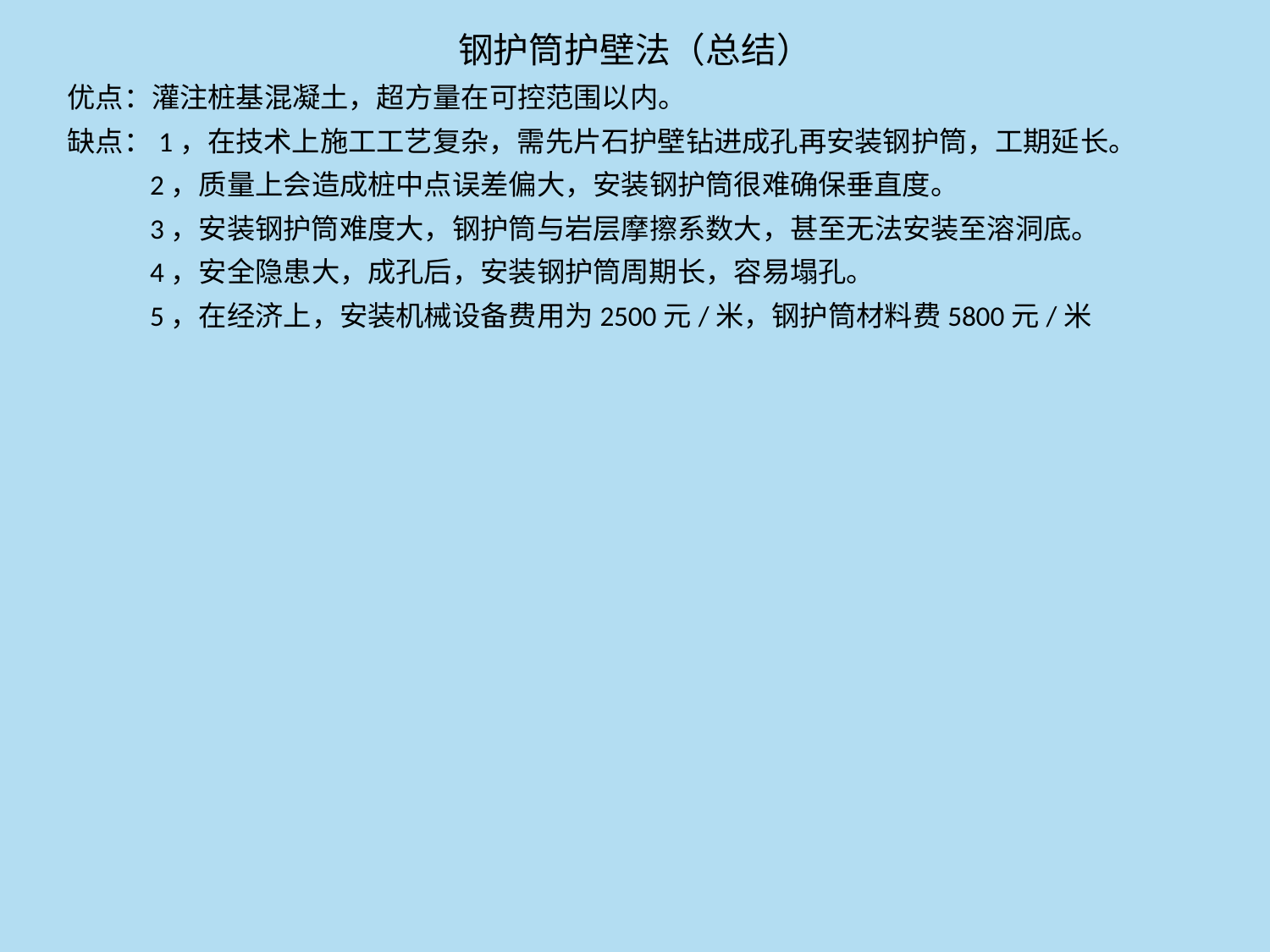

钢护筒护壁法（总结）
优点：灌注桩基混凝土，超方量在可控范围以内。
缺点：1，在技术上施工工艺复杂，需先片石护壁钻进成孔再安装钢护筒，工期延长。
             2，质量上会造成桩中点误差偏大，安装钢护筒很难确保垂直度。
             3，安装钢护筒难度大，钢护筒与岩层摩擦系数大，甚至无法安装至溶洞底。
             4，安全隐患大，成孔后，安装钢护筒周期长，容易塌孔。
             5，在经济上，安装机械设备费用为2500元/米，钢护筒材料费5800元/米